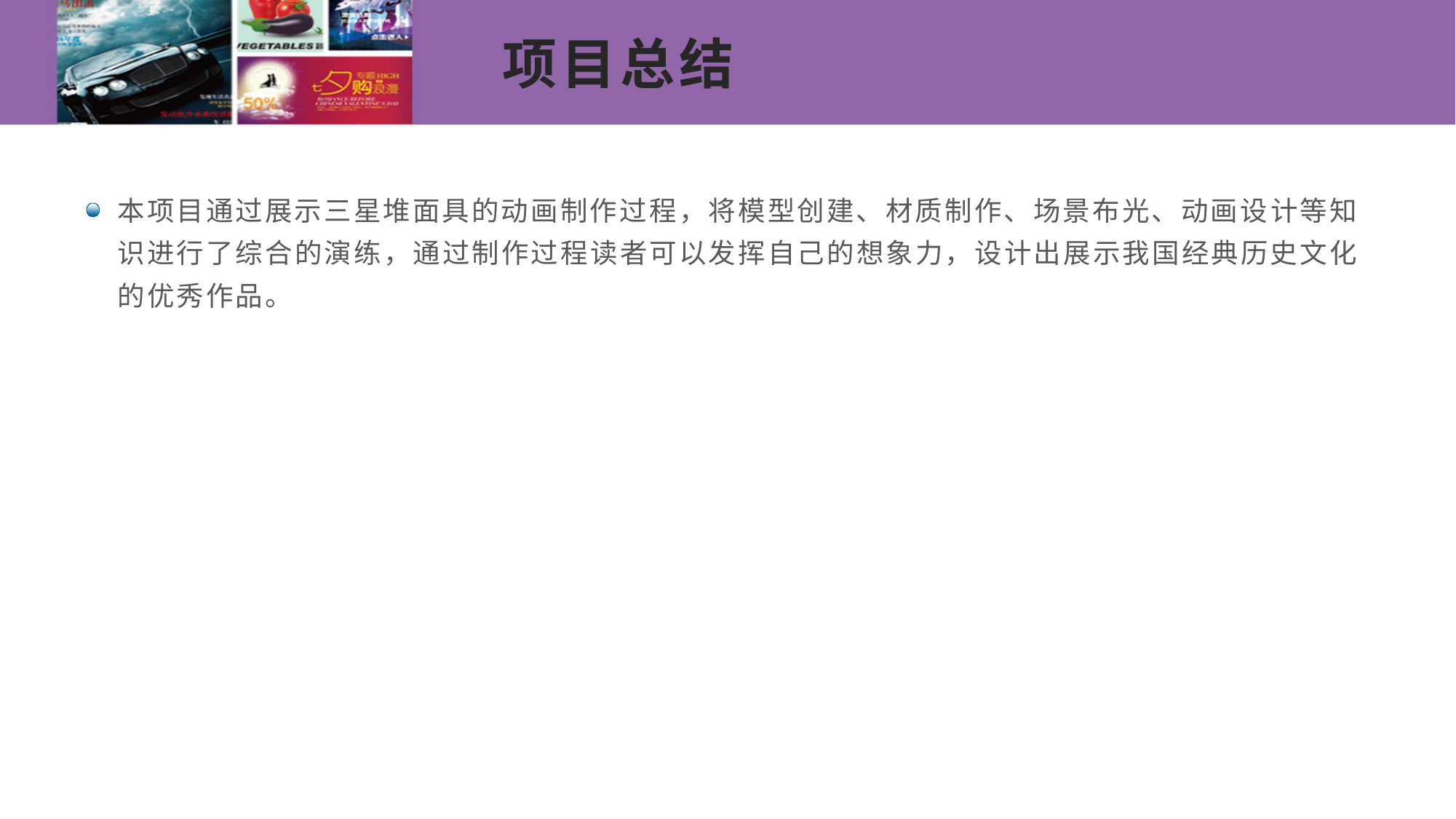

# 项目总结
本项目通过展示三星堆面具的动画制作过程，将模型创建、材质制作、场景布光、动画设计等知识进行了综合的演练，通过制作过程读者可以发挥自己的想象力，设计出展示我国经典历史文化的优秀作品。